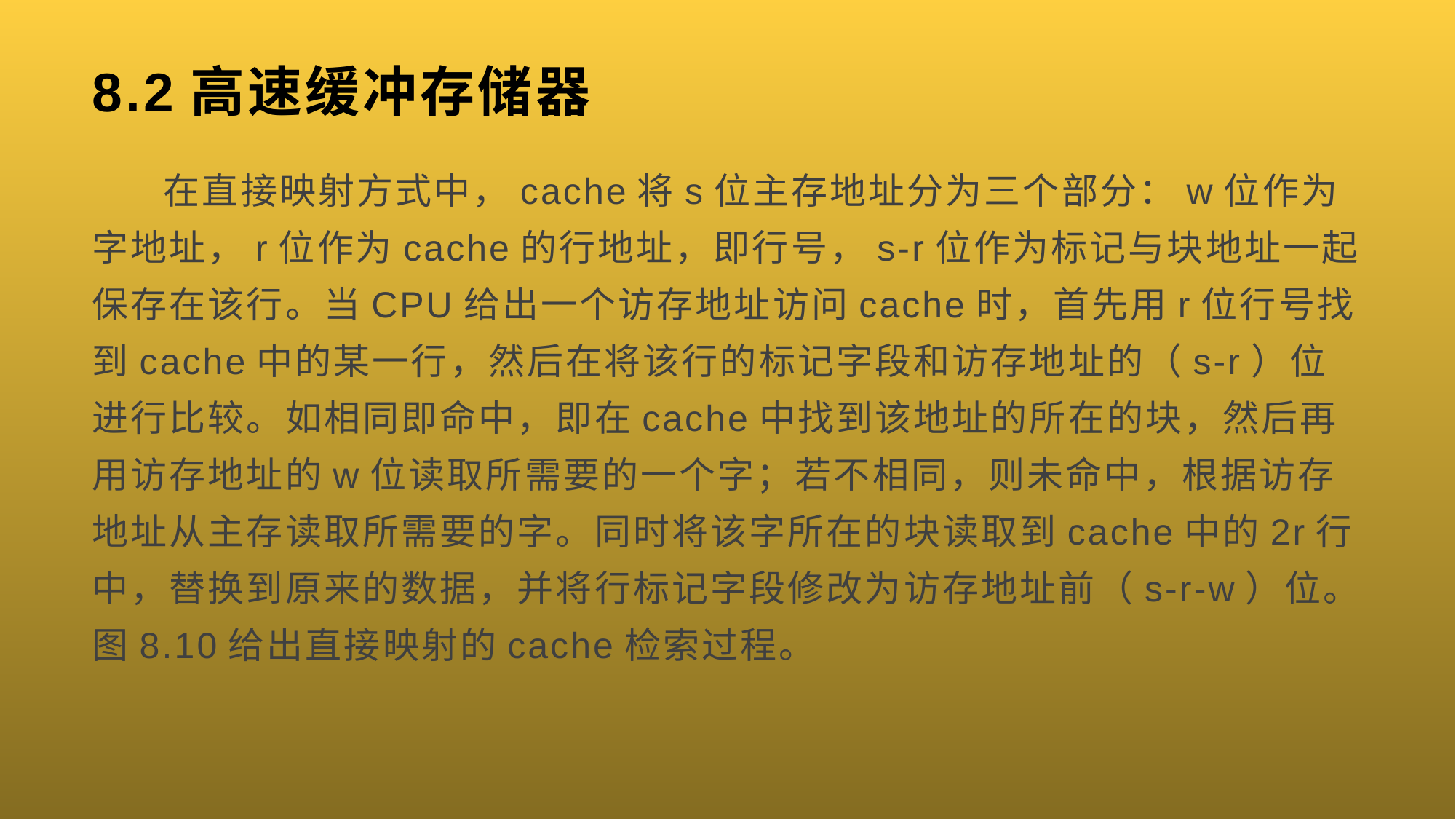

# 8.2高速缓冲存储器
      在直接映射方式中，cache将s位主存地址分为三个部分：w位作为字地址，r位作为cache的行地址，即行号，s-r位作为标记与块地址一起保存在该行。当CPU给出一个访存地址访问cache时，首先用r位行号找到cache中的某一行，然后在将该行的标记字段和访存地址的（s-r）位进行比较。如相同即命中，即在cache中找到该地址的所在的块，然后再用访存地址的w位读取所需要的一个字；若不相同，则未命中，根据访存地址从主存读取所需要的字。同时将该字所在的块读取到cache中的2r行中，替换到原来的数据，并将行标记字段修改为访存地址前（s-r-w）位。图8.10给出直接映射的cache检索过程。